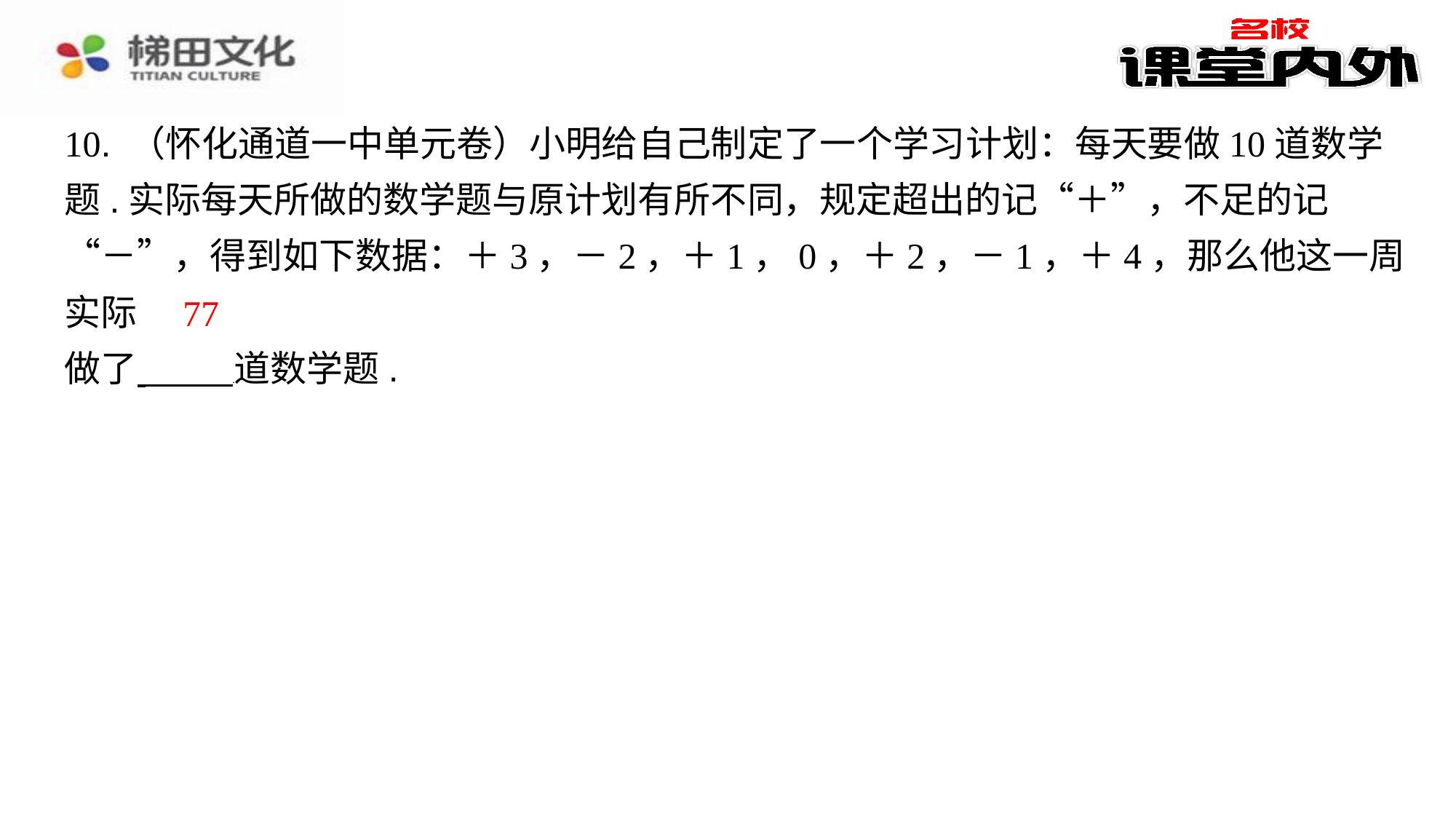

10. （怀化通道一中单元卷）小明给自己制定了一个学习计划：每天要做10道数学
题.实际每天所做的数学题与原计划有所不同，规定超出的记“＋”，不足的记
“－”，得到如下数据：＋3，－2，＋1，0，＋2，－1，＋4，那么他这一周实际
做了               道数学题.
​　77